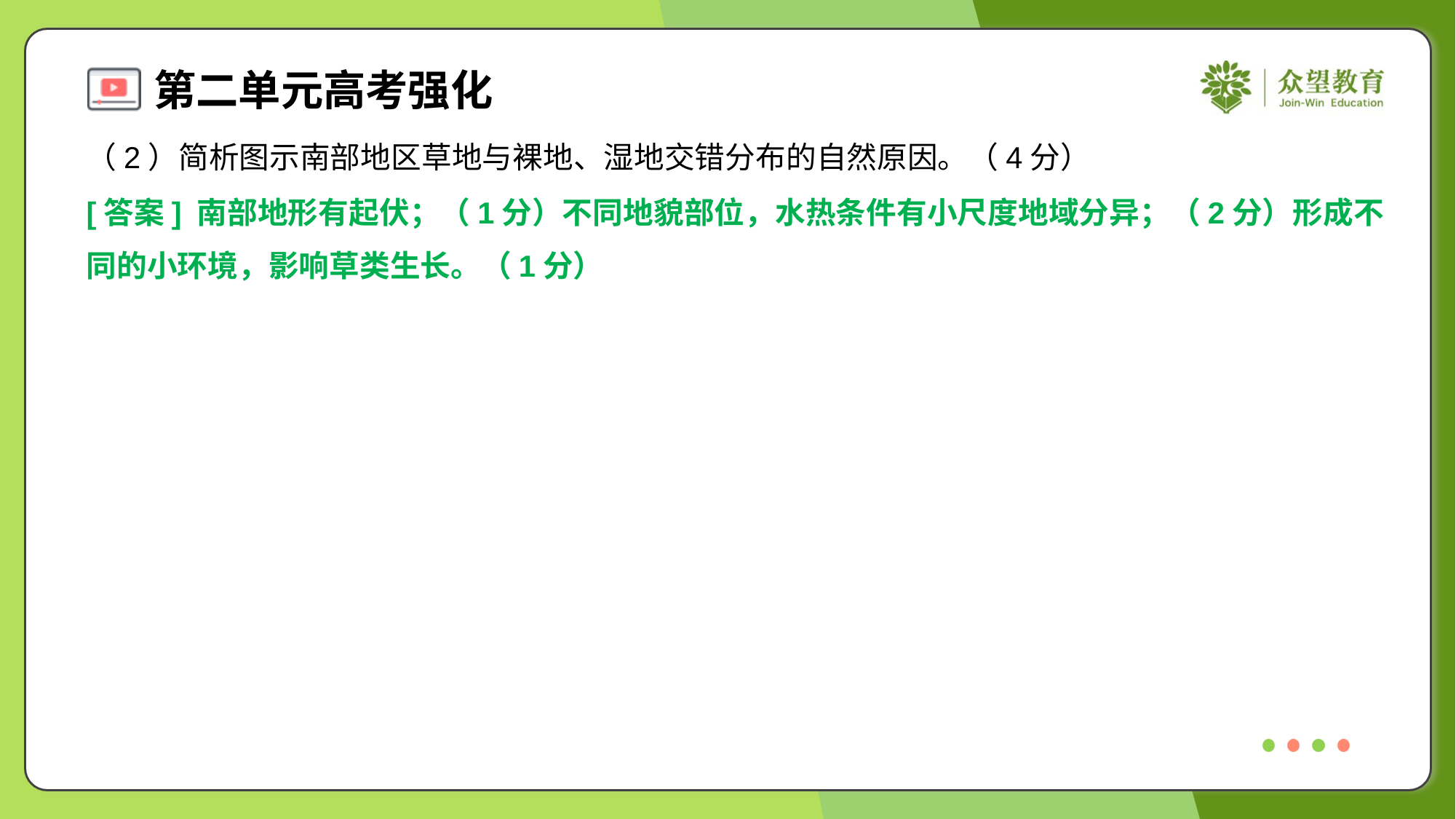

（2）简析图示南部地区草地与裸地、湿地交错分布的自然原因。（4分）
[答案] 南部地形有起伏；（1分）不同地貌部位，水热条件有小尺度地域分异；（2分）形成不
同的小环境，影响草类生长。（1分）